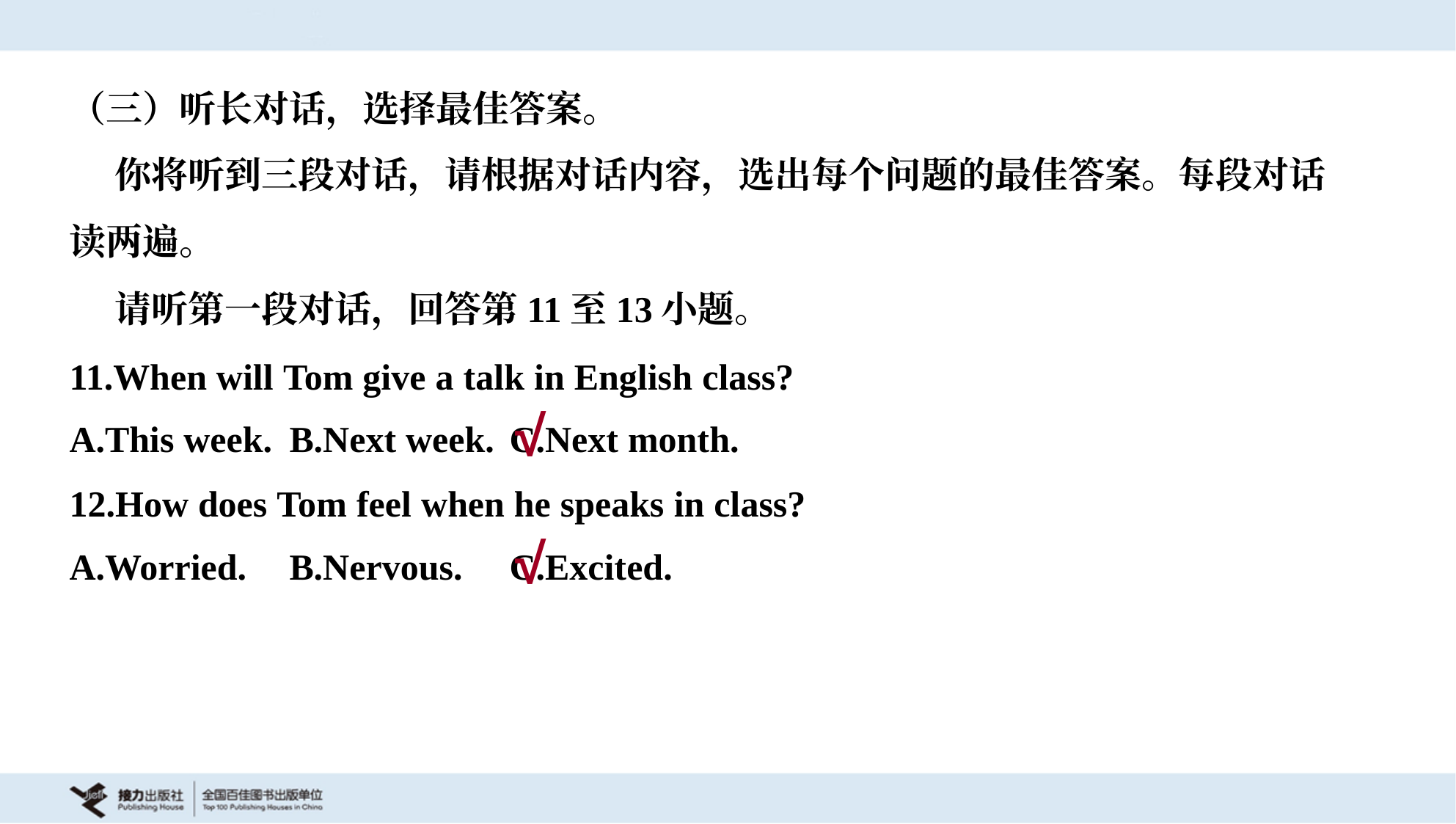

（三）听长对话，选择最佳答案。
    你将听到三段对话，请根据对话内容，选出每个问题的最佳答案。每段对话
读两遍。
    请听第一段对话，回答第11至13小题。
11.When will Tom give a talk in English class?
A.This week.	B.Next week.	C.Next month.
√
12.How does Tom feel when he speaks in class?
A.Worried.	B.Nervous.	C.Excited.
√